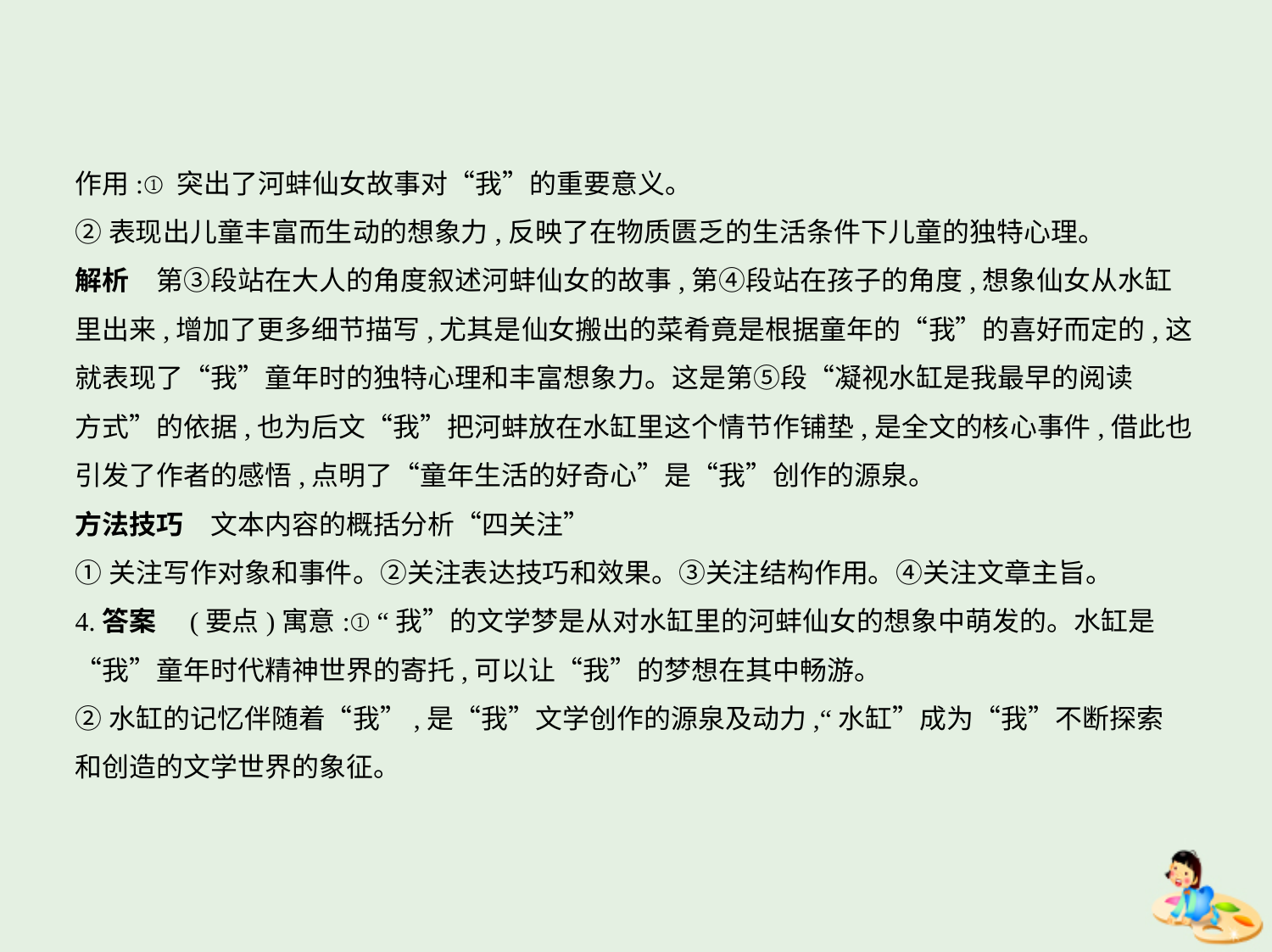

作用:①突出了河蚌仙女故事对“我”的重要意义。
②表现出儿童丰富而生动的想象力,反映了在物质匮乏的生活条件下儿童的独特心理。
解析　第③段站在大人的角度叙述河蚌仙女的故事,第④段站在孩子的角度,想象仙女从水缸
里出来,增加了更多细节描写,尤其是仙女搬出的菜肴竟是根据童年的“我”的喜好而定的,这
就表现了“我”童年时的独特心理和丰富想象力。这是第⑤段“凝视水缸是我最早的阅读
方式”的依据,也为后文“我”把河蚌放在水缸里这个情节作铺垫,是全文的核心事件,借此也
引发了作者的感悟,点明了“童年生活的好奇心”是“我”创作的源泉。
方法技巧　文本内容的概括分析“四关注”
①关注写作对象和事件。②关注表达技巧和效果。③关注结构作用。④关注文章主旨。
4.答案　(要点)寓意:①“我”的文学梦是从对水缸里的河蚌仙女的想象中萌发的。水缸是
“我”童年时代精神世界的寄托,可以让“我”的梦想在其中畅游。
②水缸的记忆伴随着“我”,是“我”文学创作的源泉及动力,“水缸”成为“我”不断探索
和创造的文学世界的象征。